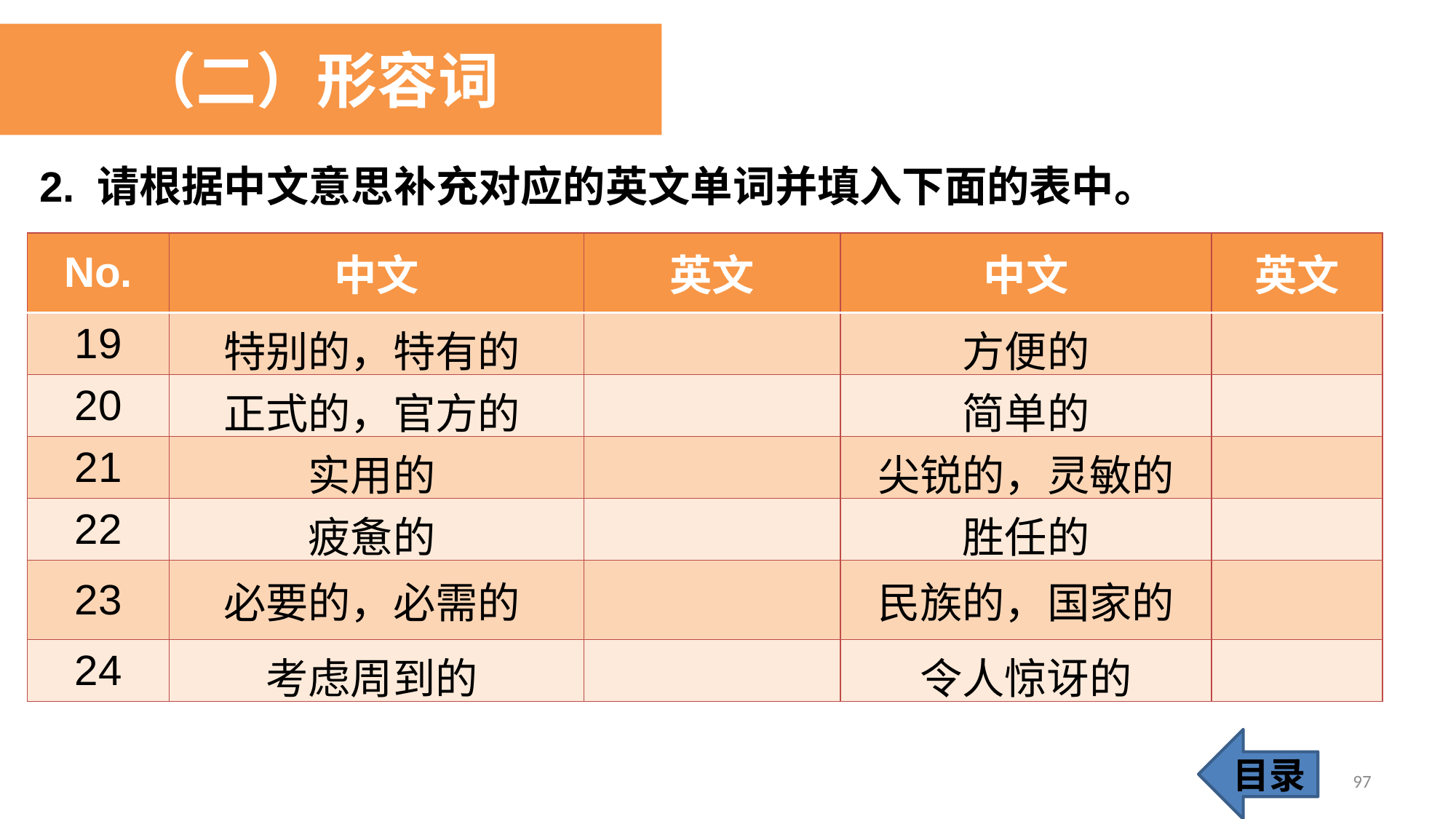

（二）形容词
2. 请根据中文意思补充对应的英文单词并填入下面的表中。
| No. | 中文 | 英文 | 中文 | 英文 |
| --- | --- | --- | --- | --- |
| 19 | 特别的，特有的 |  | 方便的 |  |
| 20 | 正式的，官方的 |  | 简单的 |  |
| 21 | 实用的 |  | 尖锐的，灵敏的 |  |
| 22 | 疲惫的 |  | 胜任的 |  |
| 23 | 必要的，必需的 |  | 民族的，国家的 |  |
| 24 | 考虑周到的 |  | 令人惊讶的 |  |
目录
97